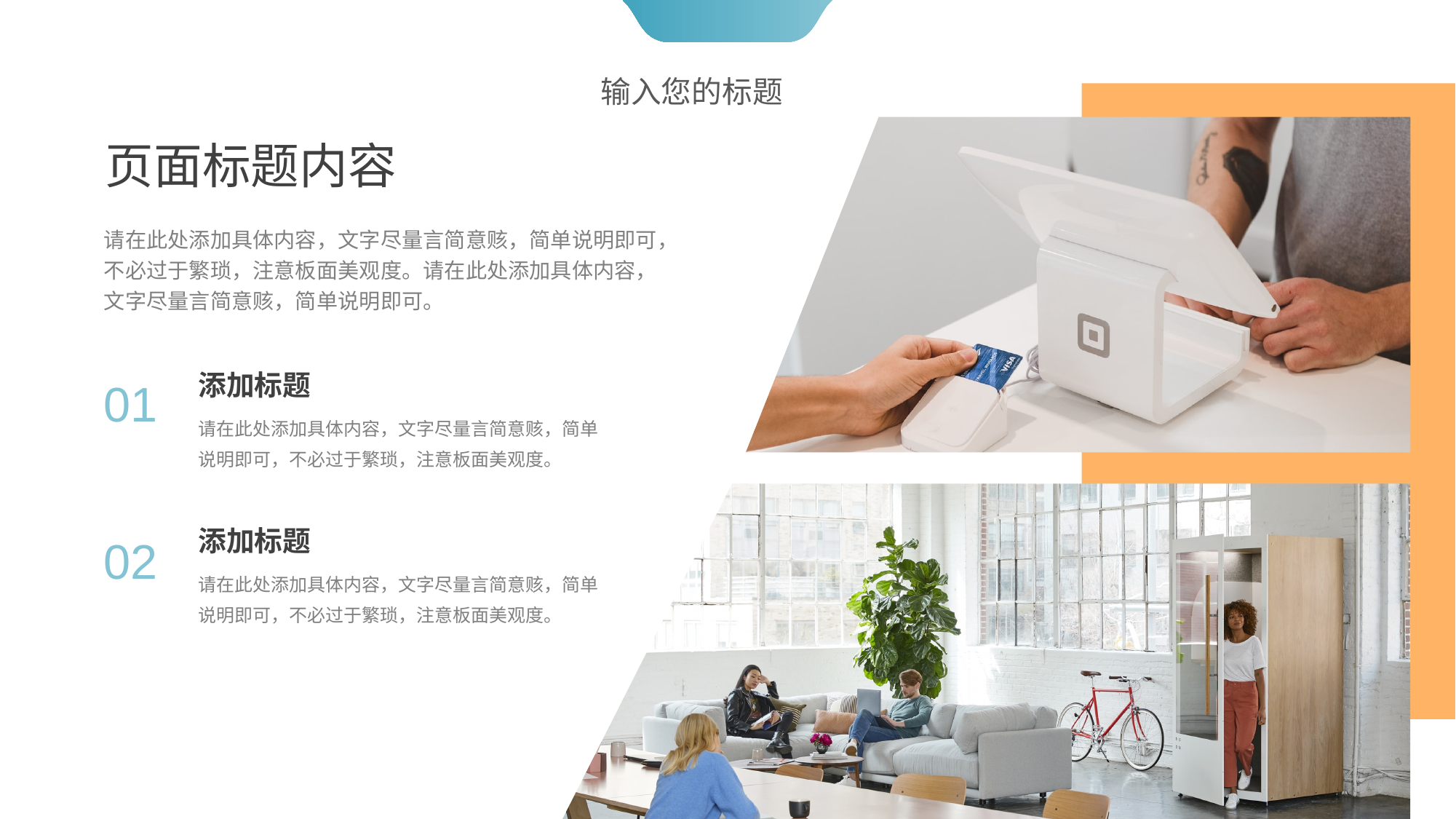

输入您的标题

页面标题内容

请在此处添加具体内容，文字尽量言简意赅，简单说明即可，不必过于繁琐，注意板面美观度。请在此处添加具体内容，文字尽量言简意赅，简单说明即可。
添加标题
01
请在此处添加具体内容，文字尽量言简意赅，简单说明即可，不必过于繁琐，注意板面美观度。

添加标题
02
请在此处添加具体内容，文字尽量言简意赅，简单说明即可，不必过于繁琐，注意板面美观度。